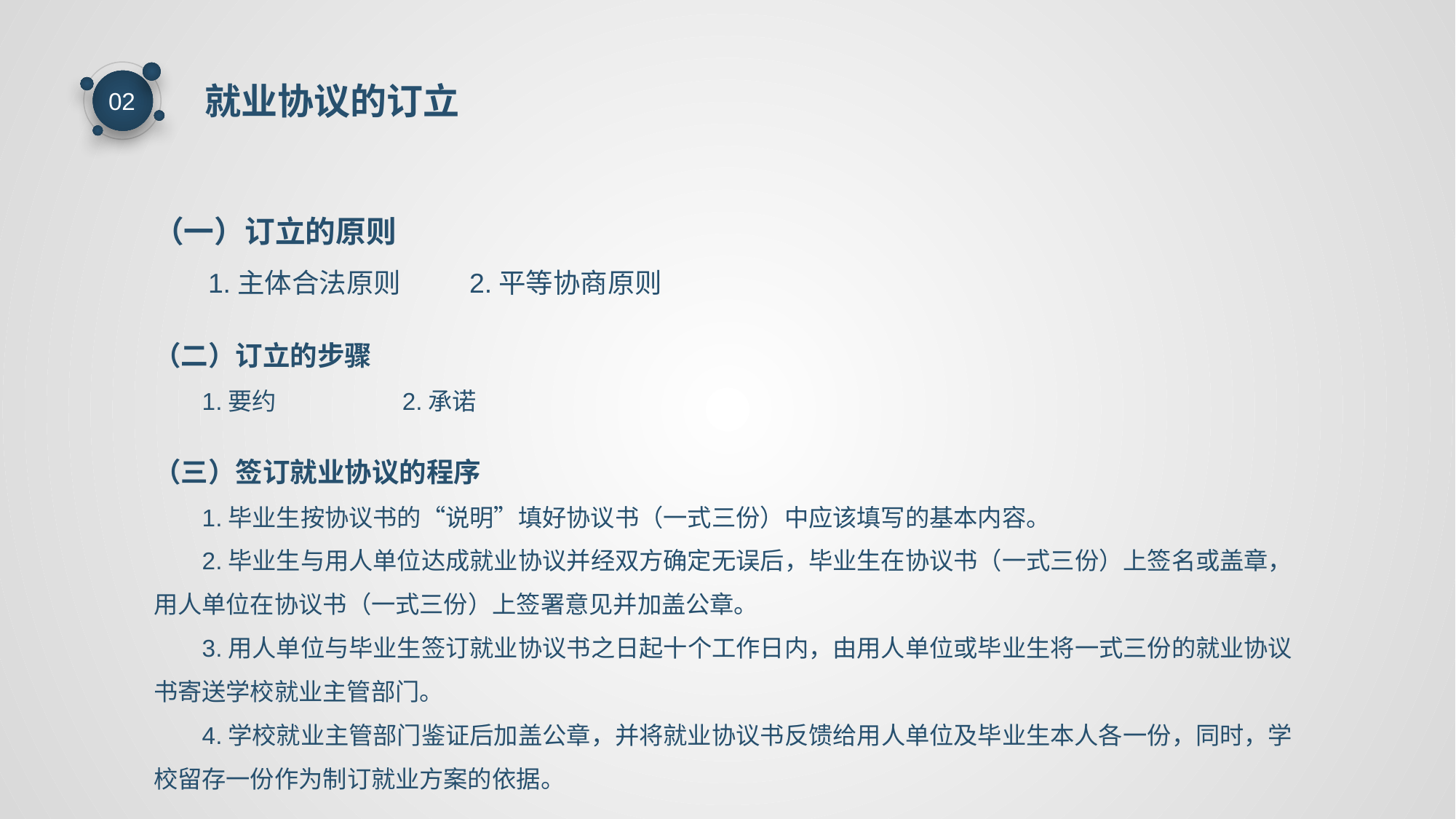

就业协议的订立
02
（一）订立的原则
1.主体合法原则          2.平等协商原则
（二）订立的步骤
1.要约                      2.承诺
（三）签订就业协议的程序
1.毕业生按协议书的“说明”填好协议书（一式三份）中应该填写的基本内容。
2.毕业生与用人单位达成就业协议并经双方确定无误后，毕业生在协议书（一式三份）上签名或盖章，用人单位在协议书（一式三份）上签署意见并加盖公章。
3.用人单位与毕业生签订就业协议书之日起十个工作日内，由用人单位或毕业生将一式三份的就业协议书寄送学校就业主管部门。
4.学校就业主管部门鉴证后加盖公章，并将就业协议书反馈给用人单位及毕业生本人各一份，同时，学校留存一份作为制订就业方案的依据。